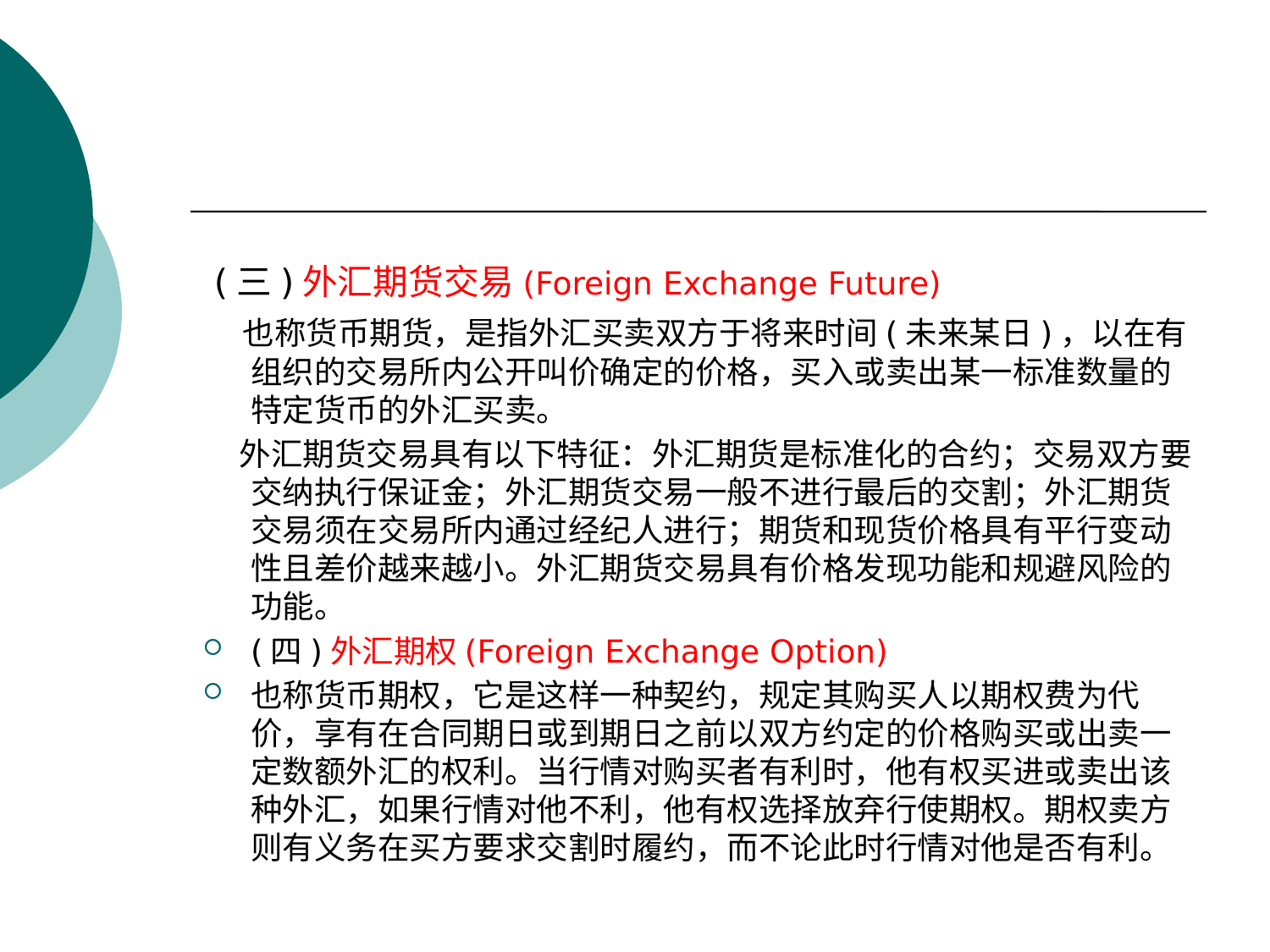

#
 (三)外汇期货交易(Foreign Exchange Future)
    也称货币期货，是指外汇买卖双方于将来时间(未来某日)，以在有组织的交易所内公开叫价确定的价格，买入或卖出某一标准数量的特定货币的外汇买卖。
    外汇期货交易具有以下特征：外汇期货是标准化的合约；交易双方要交纳执行保证金；外汇期货交易一般不进行最后的交割；外汇期货交易须在交易所内通过经纪人进行；期货和现货价格具有平行变动性且差价越来越小。外汇期货交易具有价格发现功能和规避风险的功能。
(四)外汇期权(Foreign Exchange Option)
也称货币期权，它是这样一种契约，规定其购买人以期权费为代价，享有在合同期日或到期日之前以双方约定的价格购买或出卖一定数额外汇的权利。当行情对购买者有利时，他有权买进或卖出该种外汇，如果行情对他不利，他有权选择放弃行使期权。期权卖方则有义务在买方要求交割时履约，而不论此时行情对他是否有利。